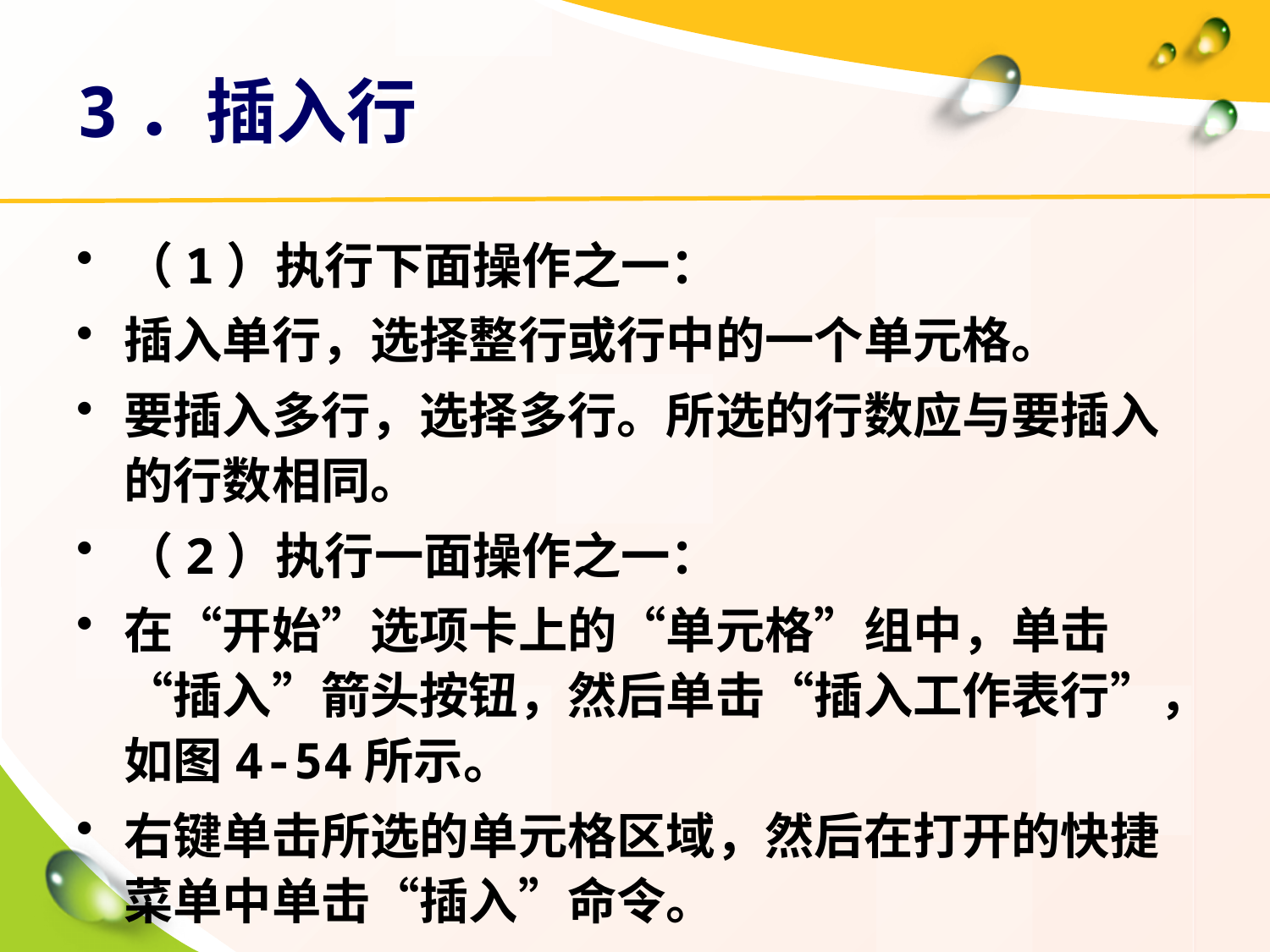

# 3．插入行
（1）执行下面操作之一：
插入单行，选择整行或行中的一个单元格。
要插入多行，选择多行。所选的行数应与要插入的行数相同。
（2）执行一面操作之一：
在“开始”选项卡上的“单元格”组中，单击“插入”箭头按钮，然后单击“插入工作表行”，如图4-54所示。
右键单击所选的单元格区域，然后在打开的快捷菜单中单击“插入”命令。